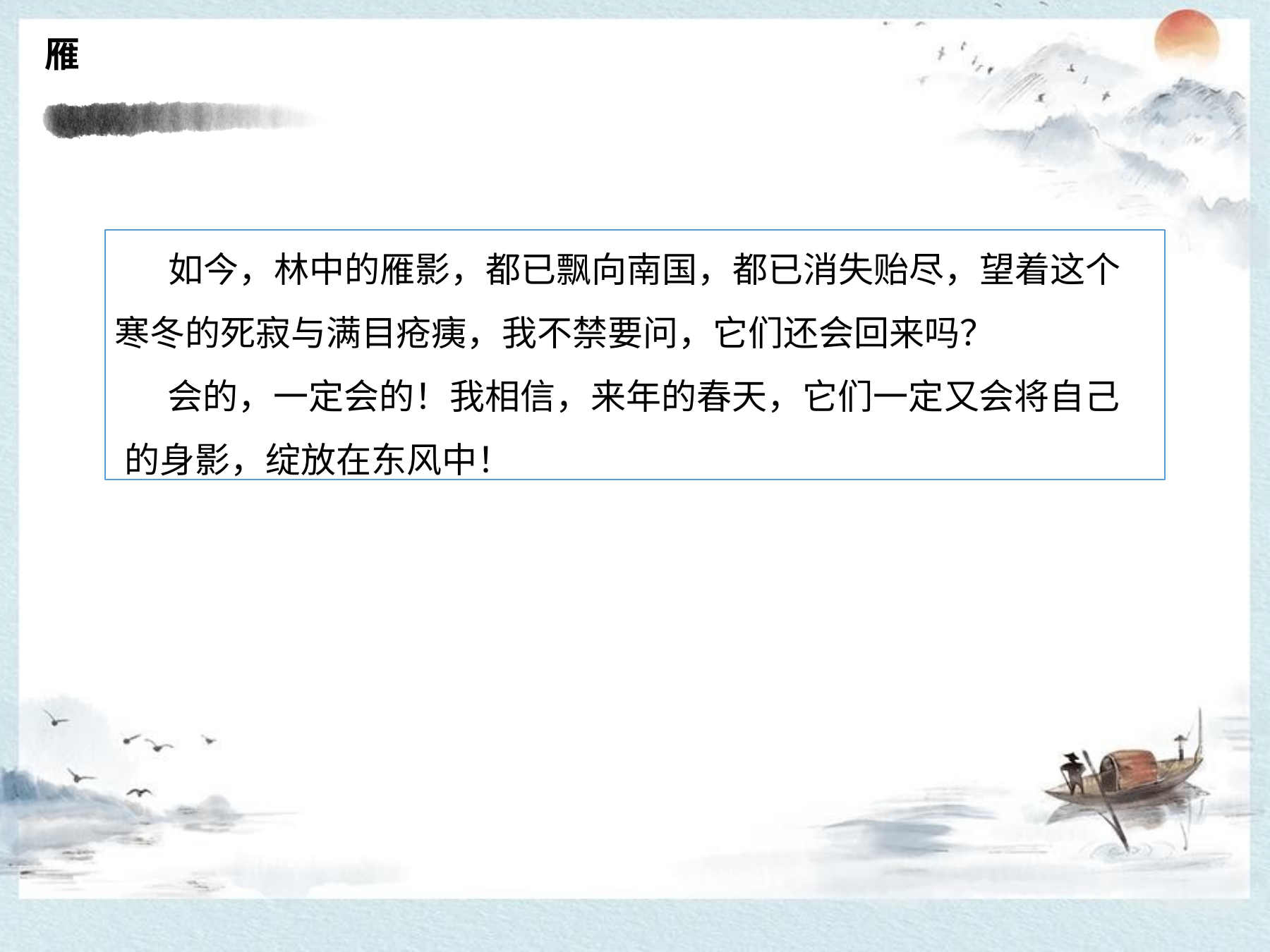

雁

如今，林中的雁影，都已飘向南国，都已消失贻尽，望着这个
寒冬的死寂与满目疮痍，我不禁要问，它们还会回来吗？
会的，一定会的！我相信，来年的春天，它们一定又会将自己  的身影，绽放在东风中！